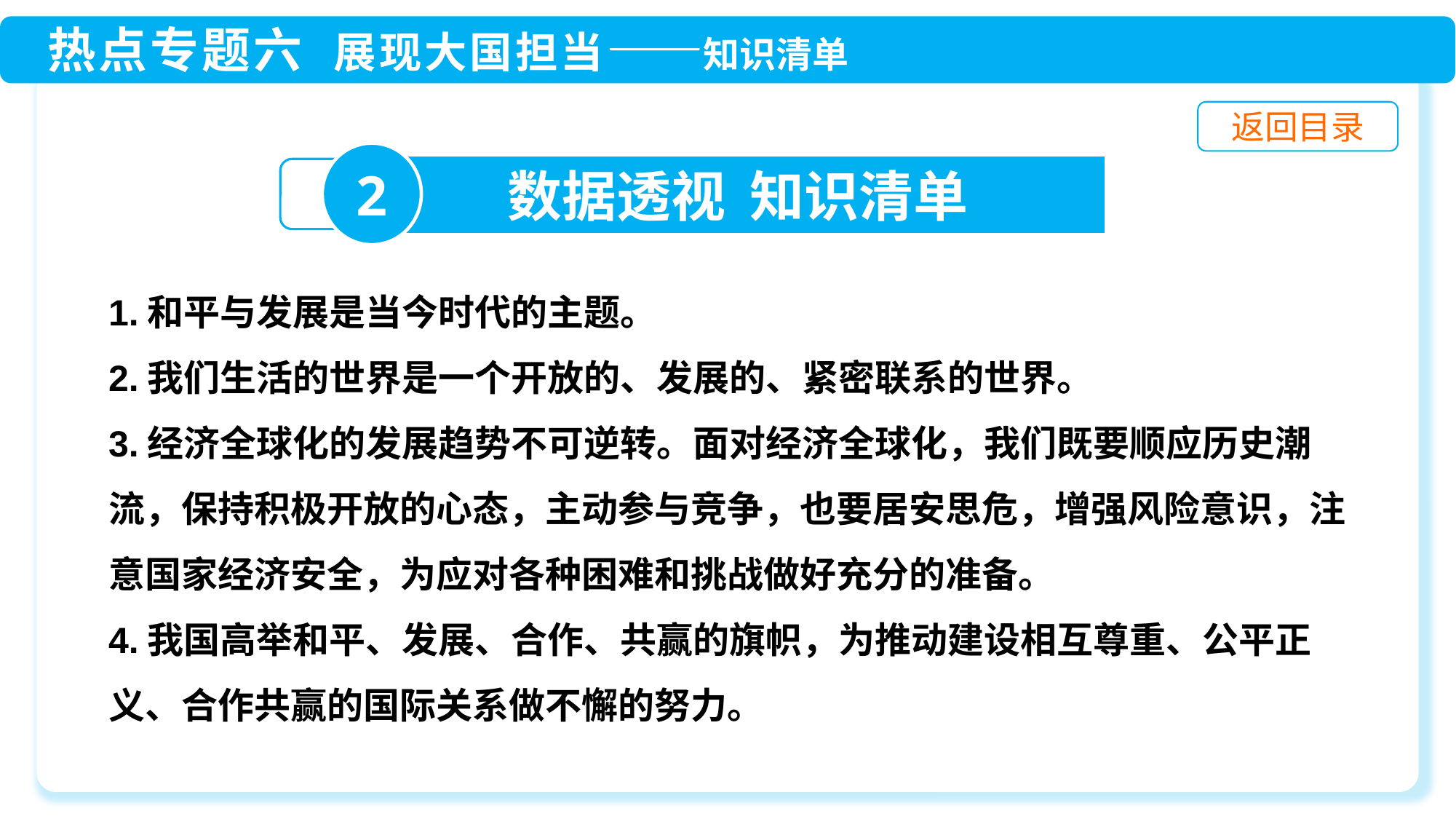

2
数据透视  知识清单

1.和平与发展是当今时代的主题。
2.我们生活的世界是一个开放的、发展的、紧密联系的世界。
3.经济全球化的发展趋势不可逆转。面对经济全球化，我们既要顺应历史潮流，保持积极开放的心态，主动参与竞争，也要居安思危，增强风险意识，注意国家经济安全，为应对各种困难和挑战做好充分的准备。
4.我国高举和平、发展、合作、共赢的旗帜，为推动建设相互尊重、公平正义、合作共赢的国际关系做不懈的努力。